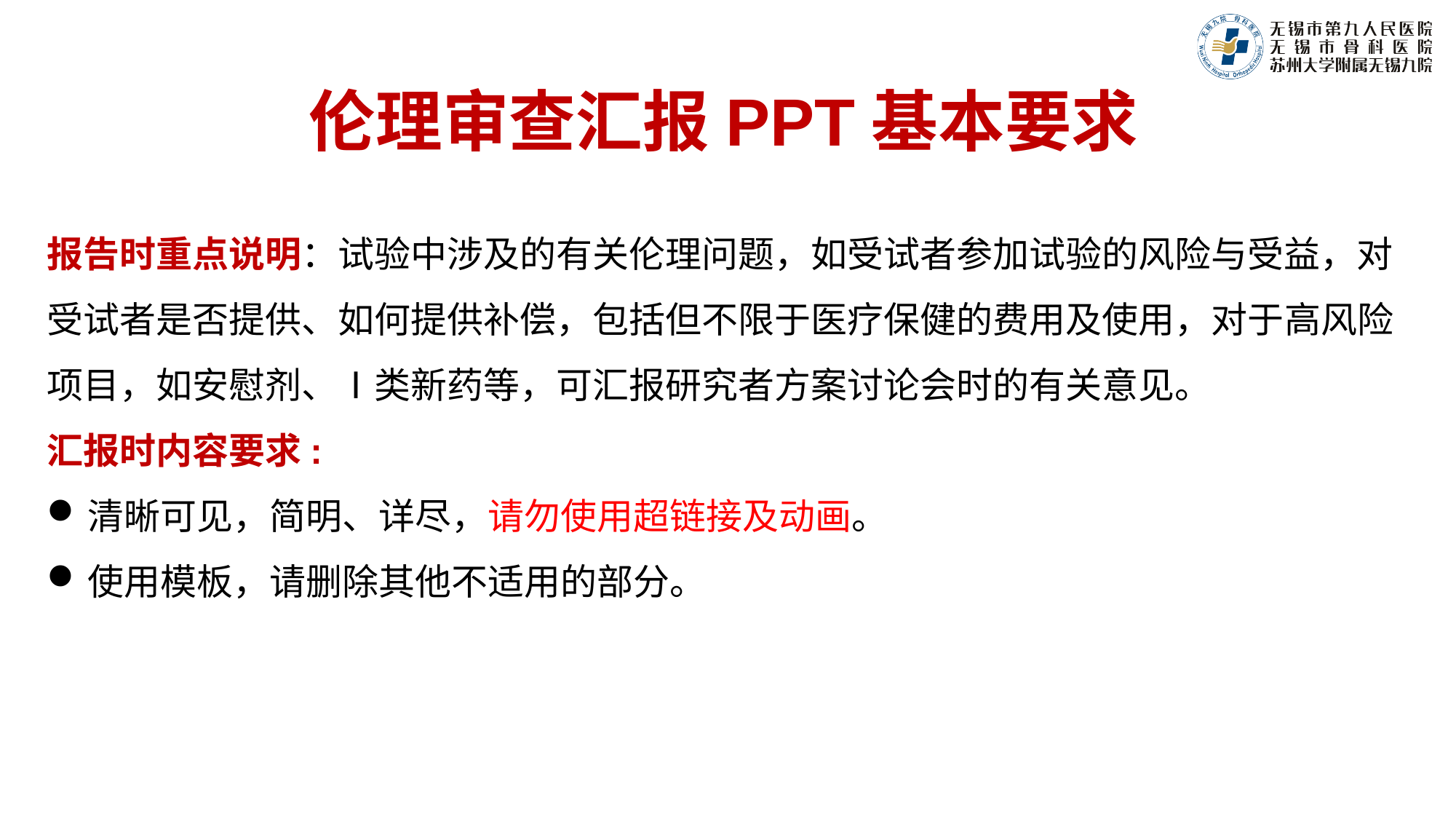

伦理审查汇报PPT基本要求

报告时重点说明：试验中涉及的有关伦理问题，如受试者参加试验的风险与受益，对受试者是否提供、如何提供补偿，包括但不限于医疗保健的费用及使用，对于高风险项目，如安慰剂、Ⅰ类新药等，可汇报研究者方案讨论会时的有关意见。
汇报时内容要求:
清晰可见，简明、详尽，请勿使用超链接及动画。
使用模板，请删除其他不适用的部分。